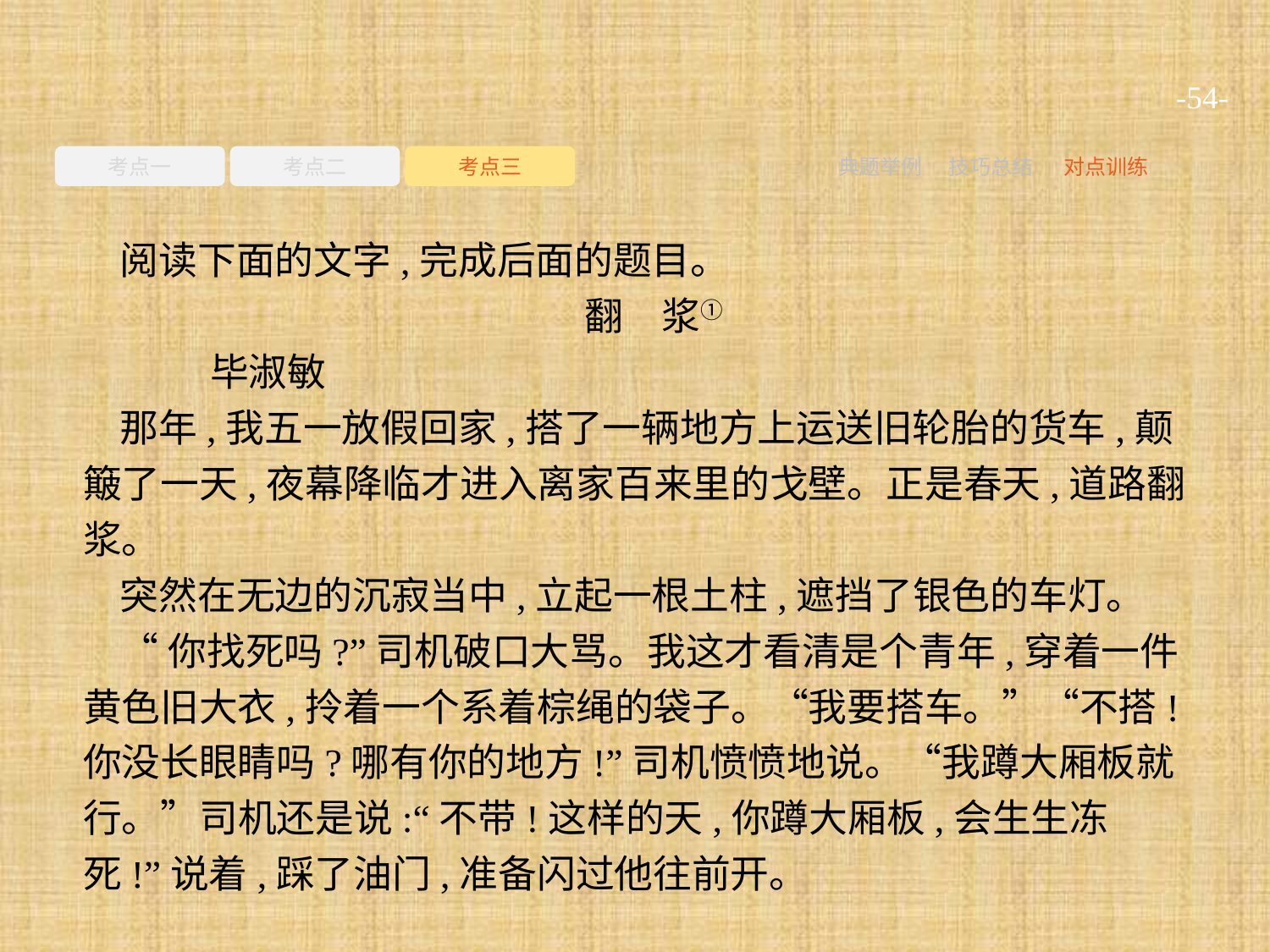

-54-
考点一
考点二
考点三
典题举例
技巧总结
对点训练
阅读下面的文字,完成后面的题目。
翻　浆①
	毕淑敏
那年,我五一放假回家,搭了一辆地方上运送旧轮胎的货车,颠簸了一天,夜幕降临才进入离家百来里的戈壁。正是春天,道路翻浆。
突然在无边的沉寂当中,立起一根土柱,遮挡了银色的车灯。
“你找死吗?”司机破口大骂。我这才看清是个青年,穿着一件黄色旧大衣,拎着一个系着棕绳的袋子。“我要搭车。”“不搭!你没长眼睛吗?哪有你的地方!”司机愤愤地说。“我蹲大厢板就行。”司机还是说:“不带!这样的天,你蹲大厢板,会生生冻死!”说着,踩了油门,准备闪过他往前开。